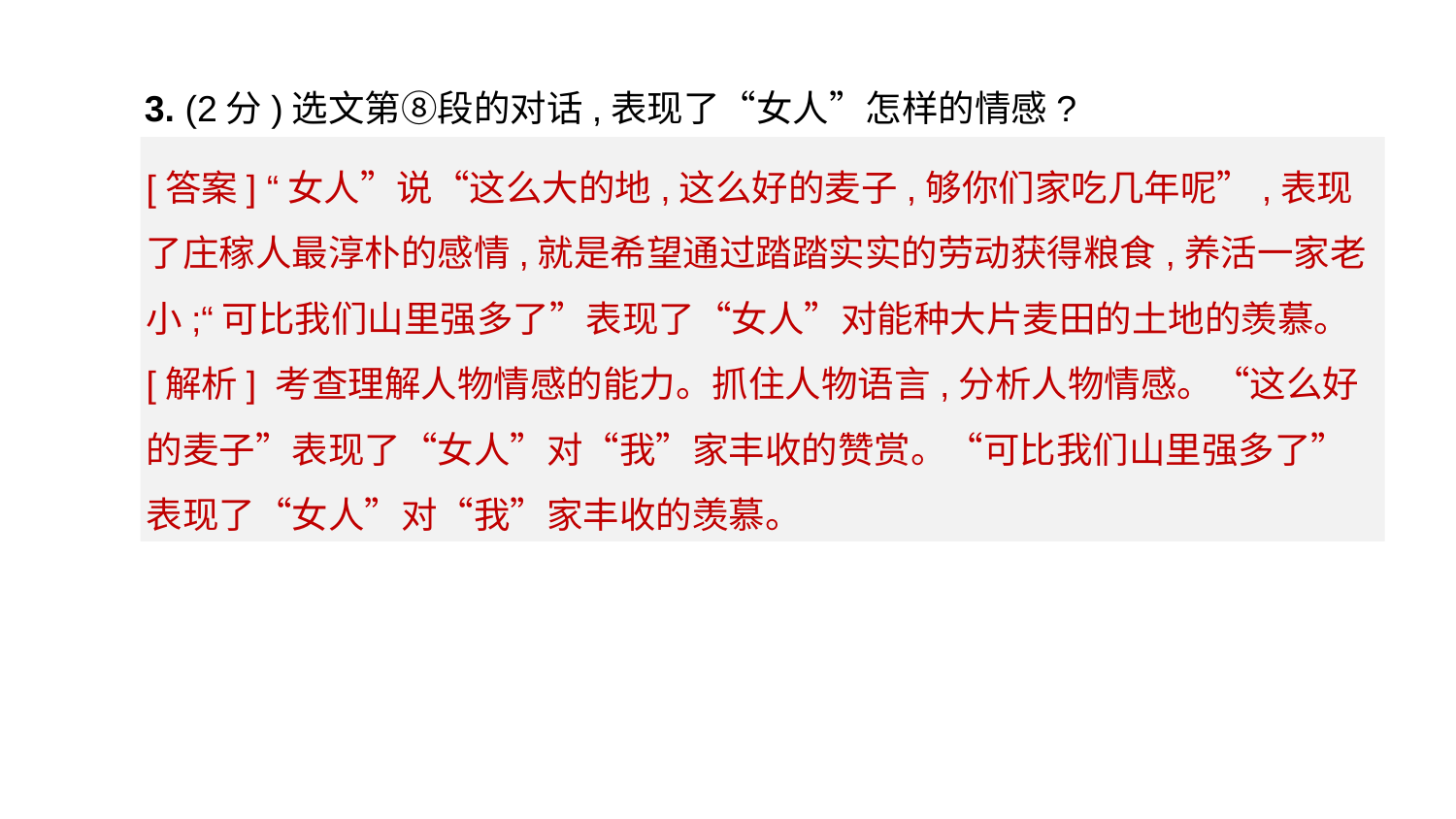

3. (2分)选文第⑧段的对话,表现了“女人”怎样的情感?
[答案] “女人”说“这么大的地,这么好的麦子,够你们家吃几年呢”,表现了庄稼人最淳朴的感情,就是希望通过踏踏实实的劳动获得粮食,养活一家老小;“可比我们山里强多了”表现了“女人”对能种大片麦田的土地的羡慕。
[解析] 考查理解人物情感的能力。抓住人物语言,分析人物情感。“这么好的麦子”表现了“女人”对“我”家丰收的赞赏。“可比我们山里强多了”表现了“女人”对“我”家丰收的羡慕。